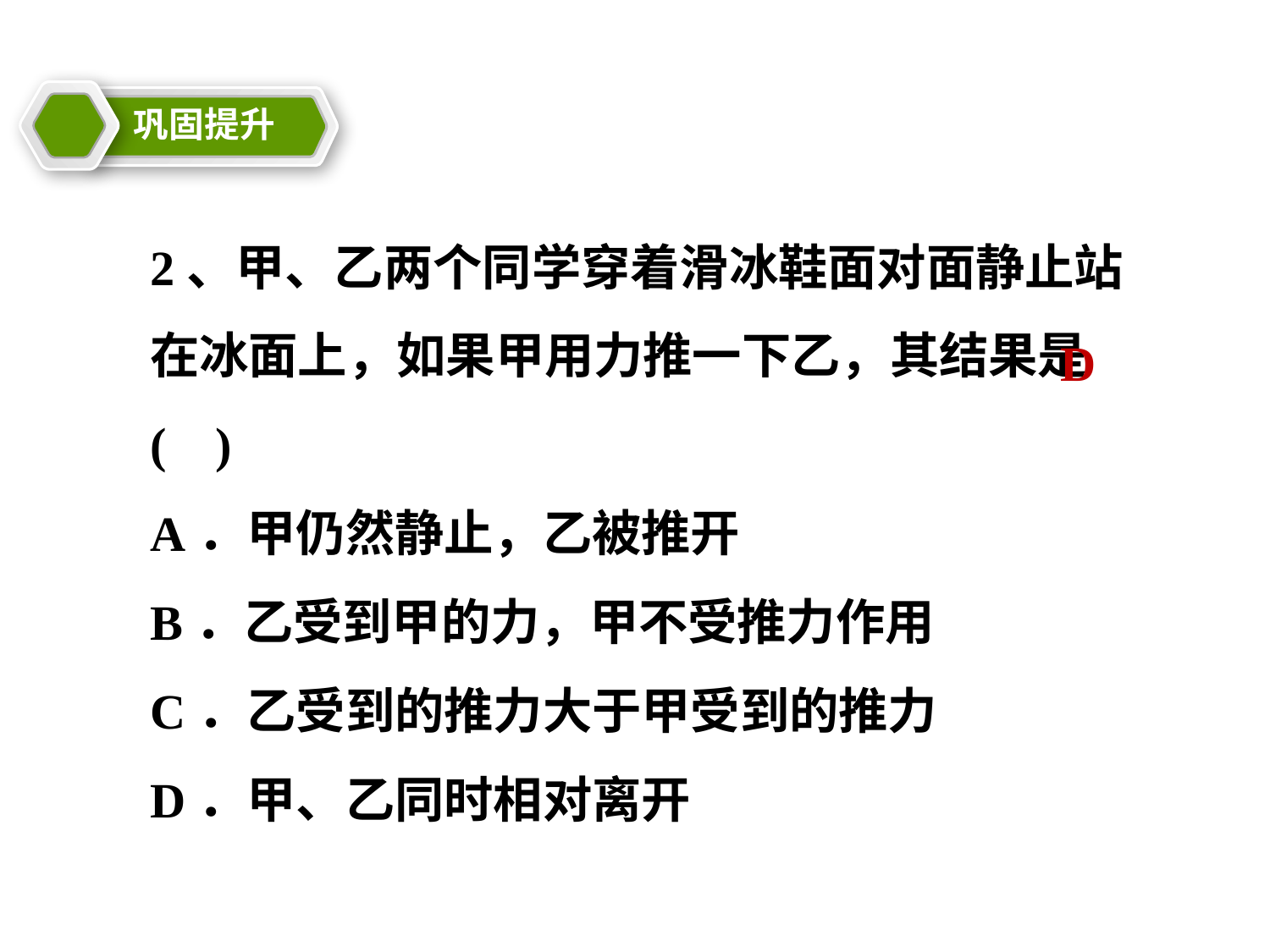

巩固提升
教学目标
2、甲、乙两个同学穿着滑冰鞋面对面静止站在冰面上，如果甲用力推一下乙，其结果是(    )
A．甲仍然静止，乙被推开
B．乙受到甲的力，甲不受推力作用
C．乙受到的推力大于甲受到的推力
D．甲、乙同时相对离开
D